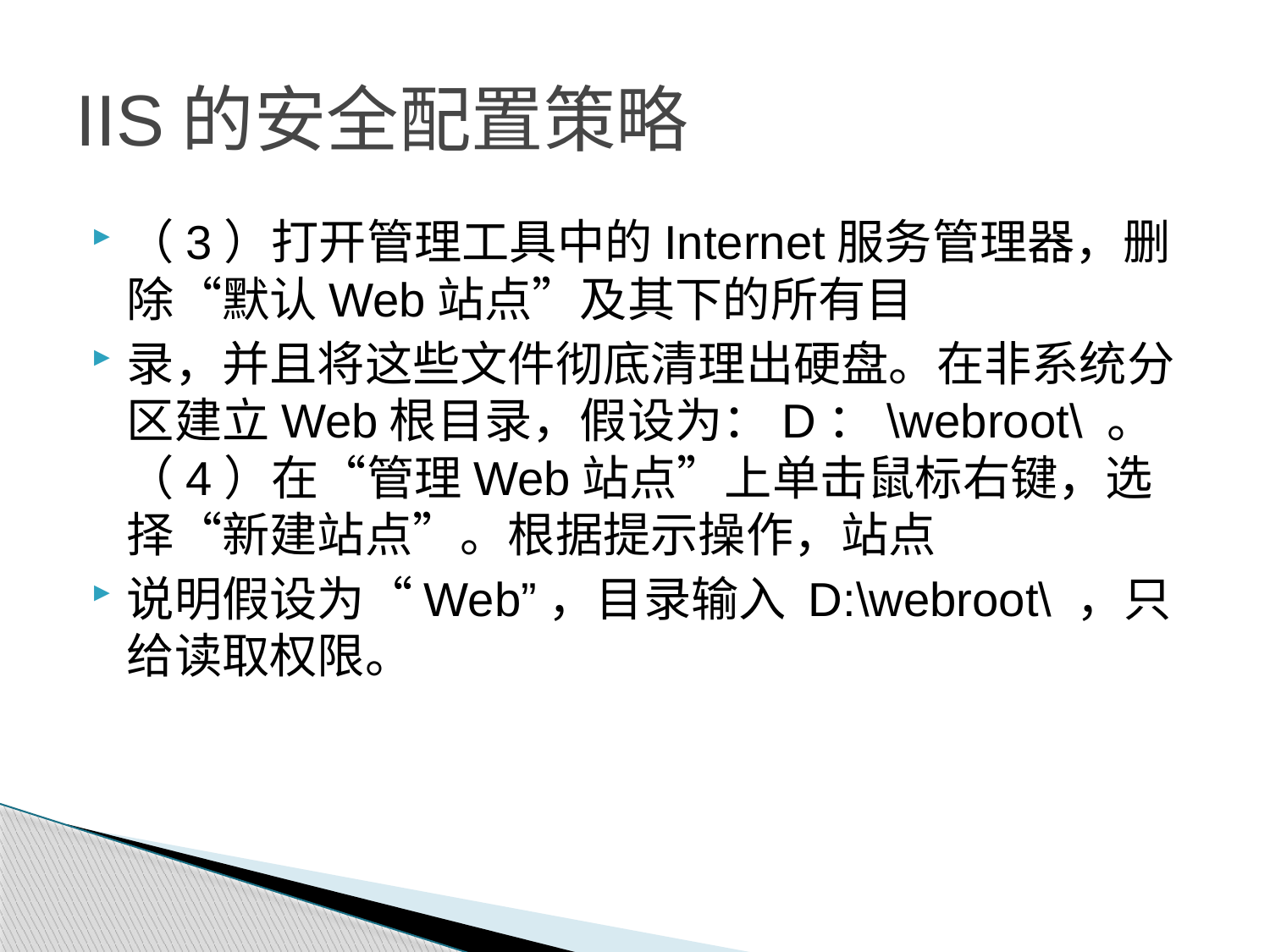

# IIS的安全配置策略
（3）打开管理工具中的Internet服务管理器，删除“默认Web站点”及其下的所有目
录，并且将这些文件彻底清理出硬盘。在非系统分区建立Web根目录，假设为：D：\webroot\ 。（4）在“管理Web站点”上单击鼠标右键，选择“新建站点”。根据提示操作，站点
说明假设为“Web”，目录输入 D:\webroot\ ，只给读取权限。